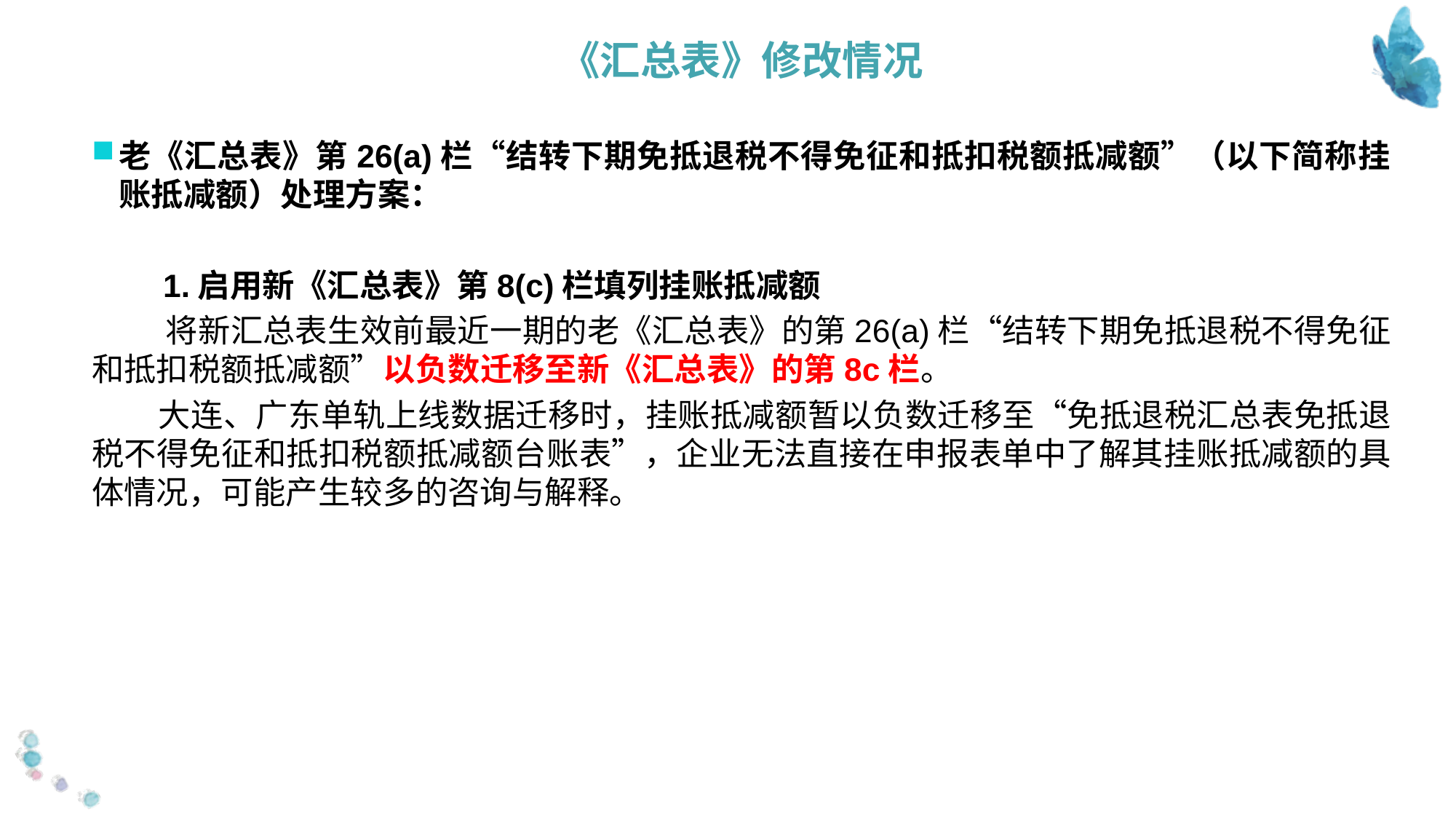

《汇总表》修改情况

老《汇总表》第26(a)栏“结转下期免抵退税不得免征和抵扣税额抵减额”（以下简称挂账抵减额）处理方案：

        1.启用新《汇总表》第8(c)栏填列挂账抵减额
         将新汇总表生效前最近一期的老《汇总表》的第26(a)栏“结转下期免抵退税不得免征和抵扣税额抵减额”以负数迁移至新《汇总表》的第8c栏。
        大连、广东单轨上线数据迁移时，挂账抵减额暂以负数迁移至“免抵退税汇总表免抵退税不得免征和抵扣税额抵减额台账表”，企业无法直接在申报表单中了解其挂账抵减额的具体情况，可能产生较多的咨询与解释。